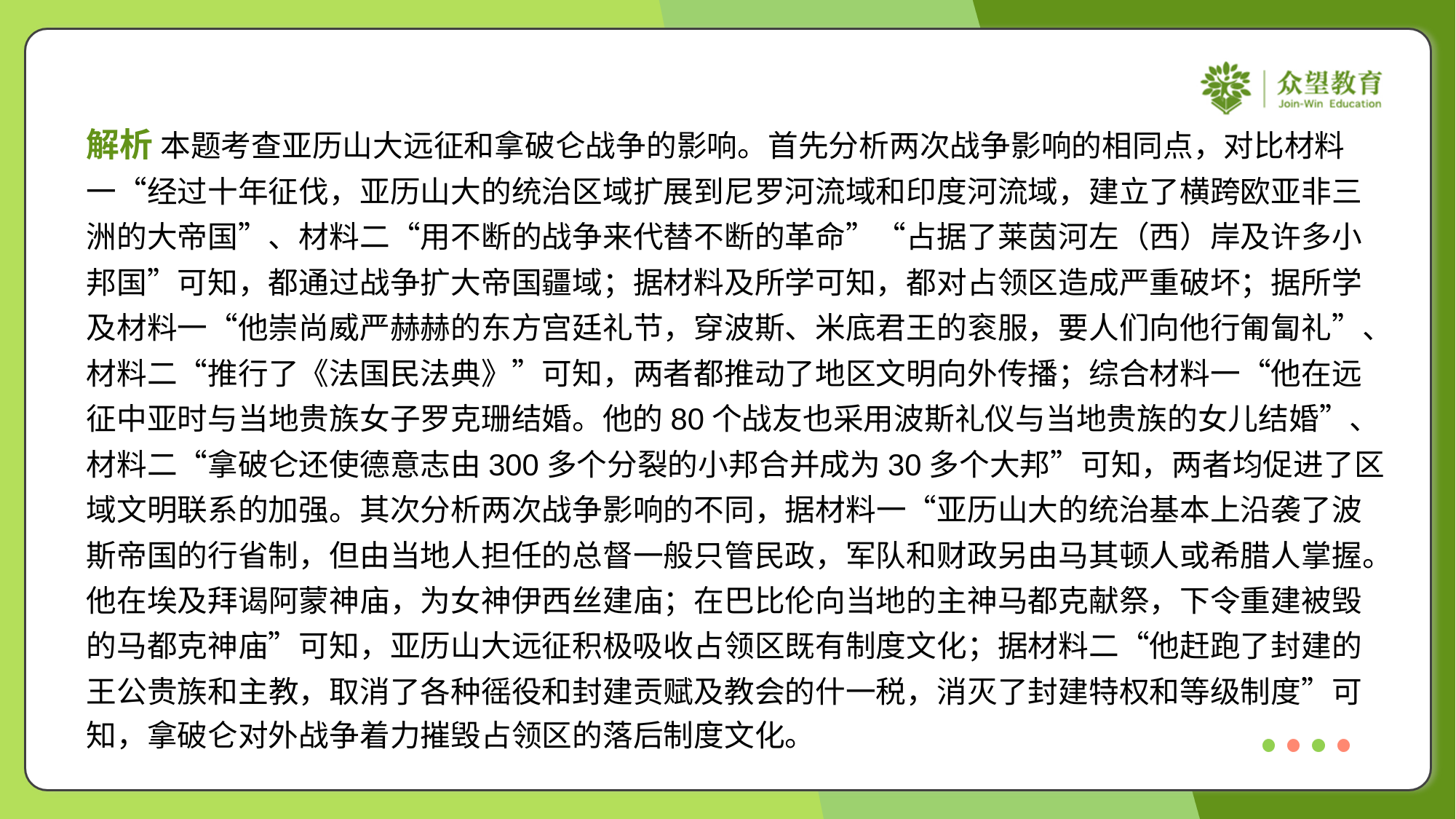

解析 本题考查亚历山大远征和拿破仑战争的影响。首先分析两次战争影响的相同点，对比材料
一“经过十年征伐，亚历山大的统治区域扩展到尼罗河流域和印度河流域，建立了横跨欧亚非三
洲的大帝国”、材料二“用不断的战争来代替不断的革命”“占据了莱茵河左（西）岸及许多小
邦国”可知，都通过战争扩大帝国疆域；据材料及所学可知，都对占领区造成严重破坏；据所学
及材料一“他崇尚威严赫赫的东方宫廷礼节，穿波斯、米底君王的衮服，要人们向他行匍匐礼”、
材料二“推行了《法国民法典》”可知，两者都推动了地区文明向外传播；综合材料一“他在远
征中亚时与当地贵族女子罗克珊结婚。他的80个战友也采用波斯礼仪与当地贵族的女儿结婚”、
材料二“拿破仑还使德意志由300多个分裂的小邦合并成为30多个大邦”可知，两者均促进了区
域文明联系的加强。其次分析两次战争影响的不同，据材料一“亚历山大的统治基本上沿袭了波
斯帝国的行省制，但由当地人担任的总督一般只管民政，军队和财政另由马其顿人或希腊人掌握。
他在埃及拜谒阿蒙神庙，为女神伊西丝建庙；在巴比伦向当地的主神马都克献祭，下令重建被毁
的马都克神庙”可知，亚历山大远征积极吸收占领区既有制度文化；据材料二“他赶跑了封建的
王公贵族和主教，取消了各种徭役和封建贡赋及教会的什一税，消灭了封建特权和等级制度”可
知，拿破仑对外战争着力摧毁占领区的落后制度文化。